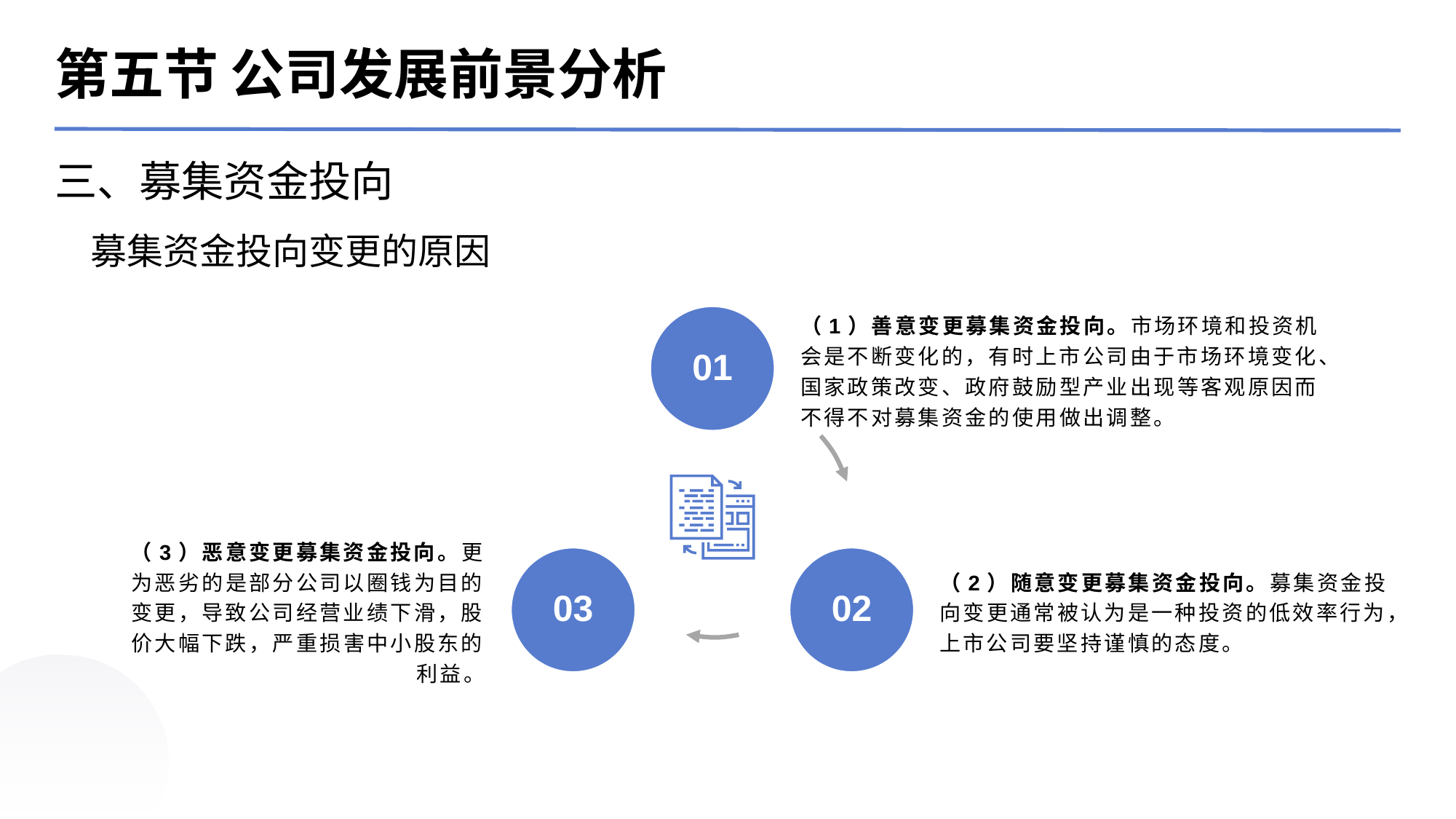

第五节 公司发展前景分析
三、募集资金投向
募集资金投向变更的原因
01
（1）善意变更募集资金投向。市场环境和投资机会是不断变化的，有时上市公司由于市场环境变化、国家政策改变、政府鼓励型产业出现等客观原因而不得不对募集资金的使用做出调整。

03
02
（3）恶意变更募集资金投向。更为恶劣的是部分公司以圈钱为目的变更，导致公司经营业绩下滑，股价大幅下跌，严重损害中小股东的利益。
（2）随意变更募集资金投向。募集资金投向变更通常被认为是一种投资的低效率行为，上市公司要坚持谨慎的态度。

89